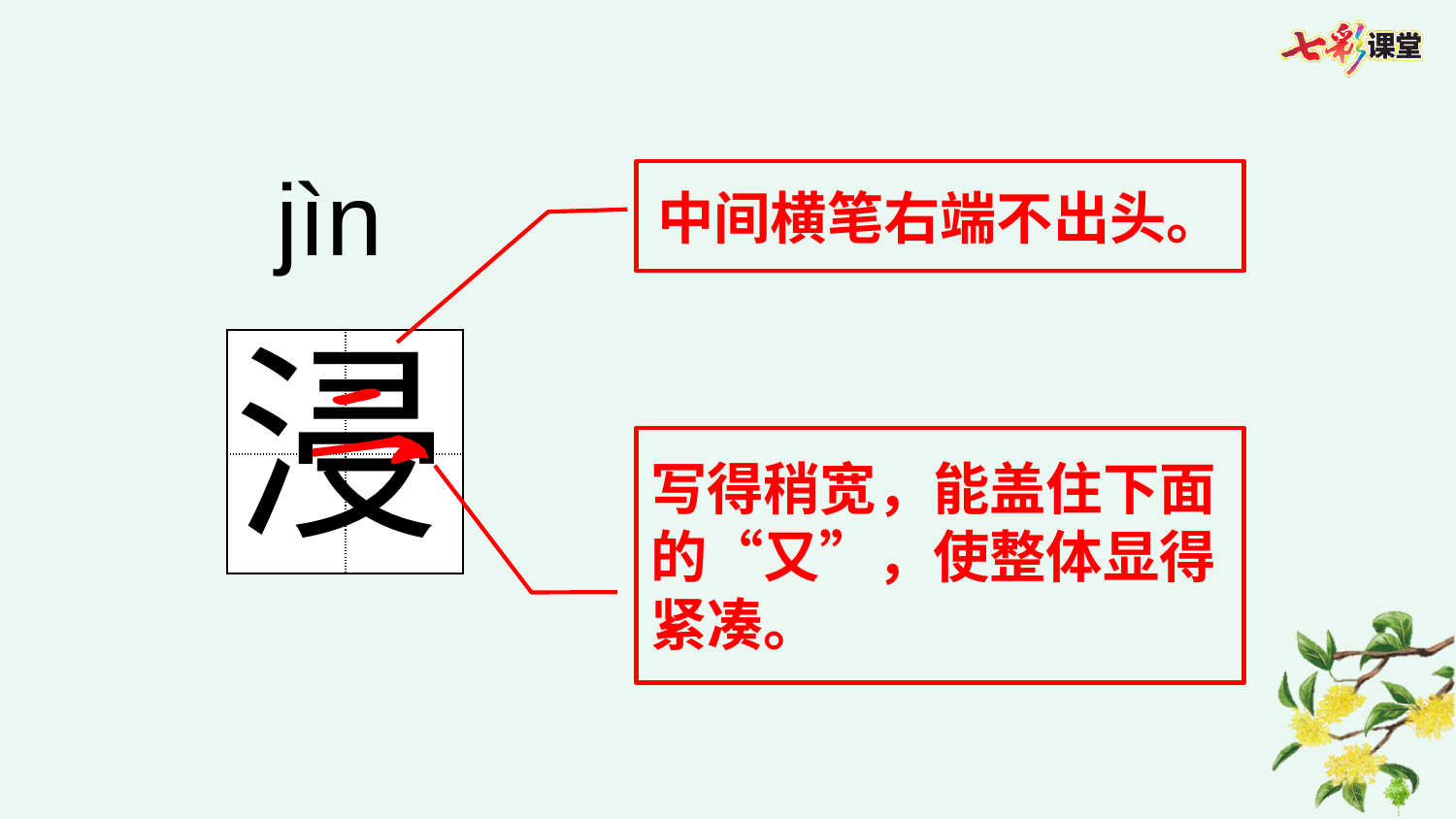

jìn
中间横笔右端不出头。
浸
|  |  |
| --- | --- |
|  |  |

写得稍宽，能盖住下面的“又”，使整体显得紧凑。